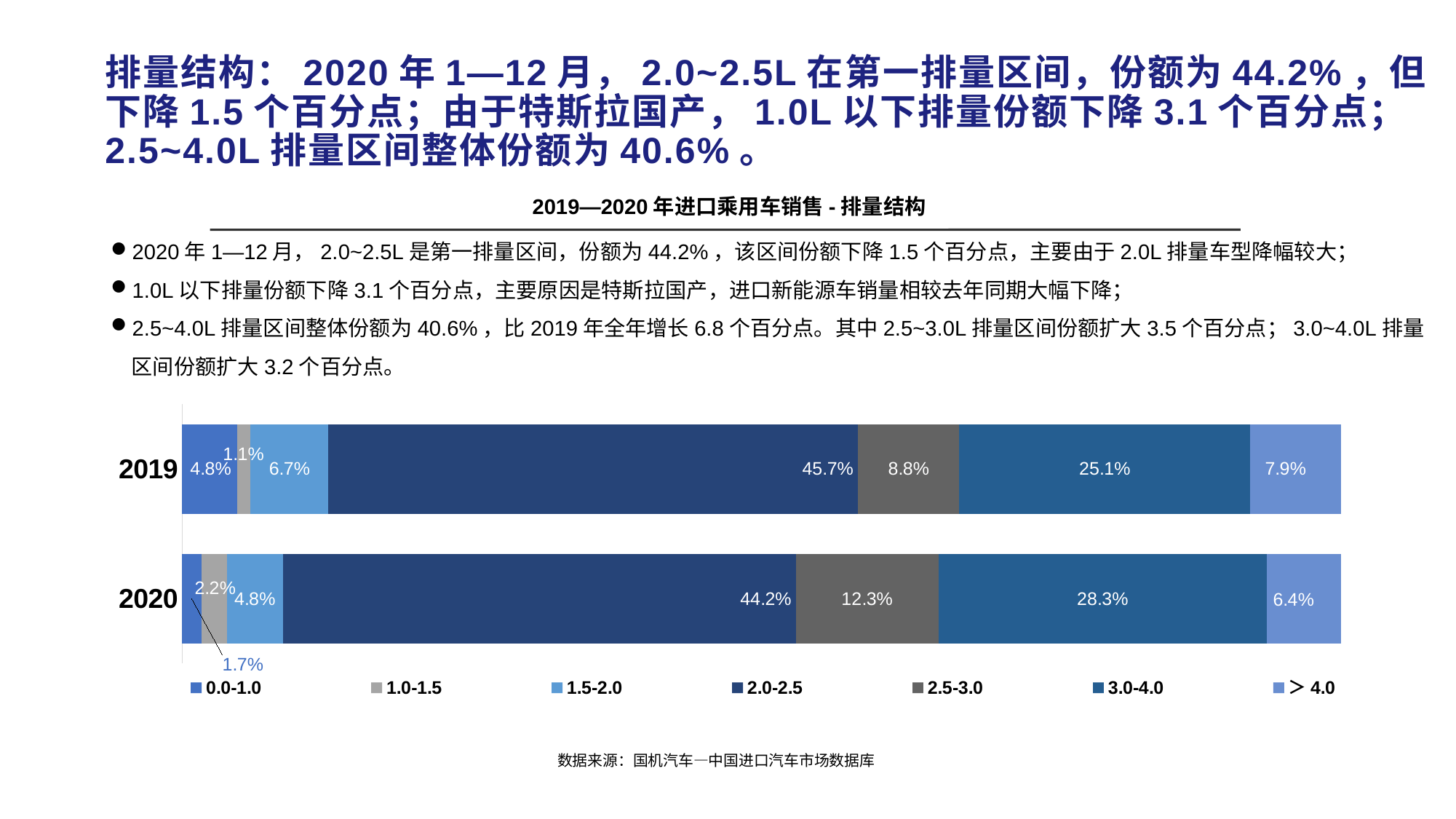

# 排量结构：2020年1—12月，2.0~2.5L在第一排量区间，份额为44.2%，但下降1.5个百分点；由于特斯拉国产，1.0L以下排量份额下降3.1个百分点；2.5~4.0L排量区间整体份额为40.6%。
2019—2020年进口乘用车销售-排量结构
2020年1—12月，2.0~2.5L是第一排量区间，份额为44.2%，该区间份额下降1.5个百分点，主要由于2.0L排量车型降幅较大；
1.0L以下排量份额下降3.1个百分点，主要原因是特斯拉国产，进口新能源车销量相较去年同期大幅下降；
2.5~4.0L排量区间整体份额为40.6%，比2019年全年增长6.8个百分点。其中2.5~3.0L排量区间份额扩大3.5个百分点；3.0~4.0L排量区间份额扩大3.2个百分点。

### Chart

| Category | 0.0-1.0 | 1.0-1.5 | 1.5-2.0 | 2.0-2.5 | 2.5-3.0 | 3.0-4.0 | ＞4.0 |
|---|---|---|---|---|---|---|---|
| 2020 | 0.0166696673268119 | 0.02198183600392086 | 0.048220608533877454 | 0.44248434655624236 | 0.12308007761707576 | 0.2833003260717358 | 0.06426313789033587 |
| 2019 | 0.04770279791560116 | 0.011403750344240543 | 0.06712243518442351 | 0.45665609207406266 | 0.08766957199723892 | 0.2509406261064875 | 0.07850472637794571 |
数据来源：国机汽车—中国进口汽车市场数据库